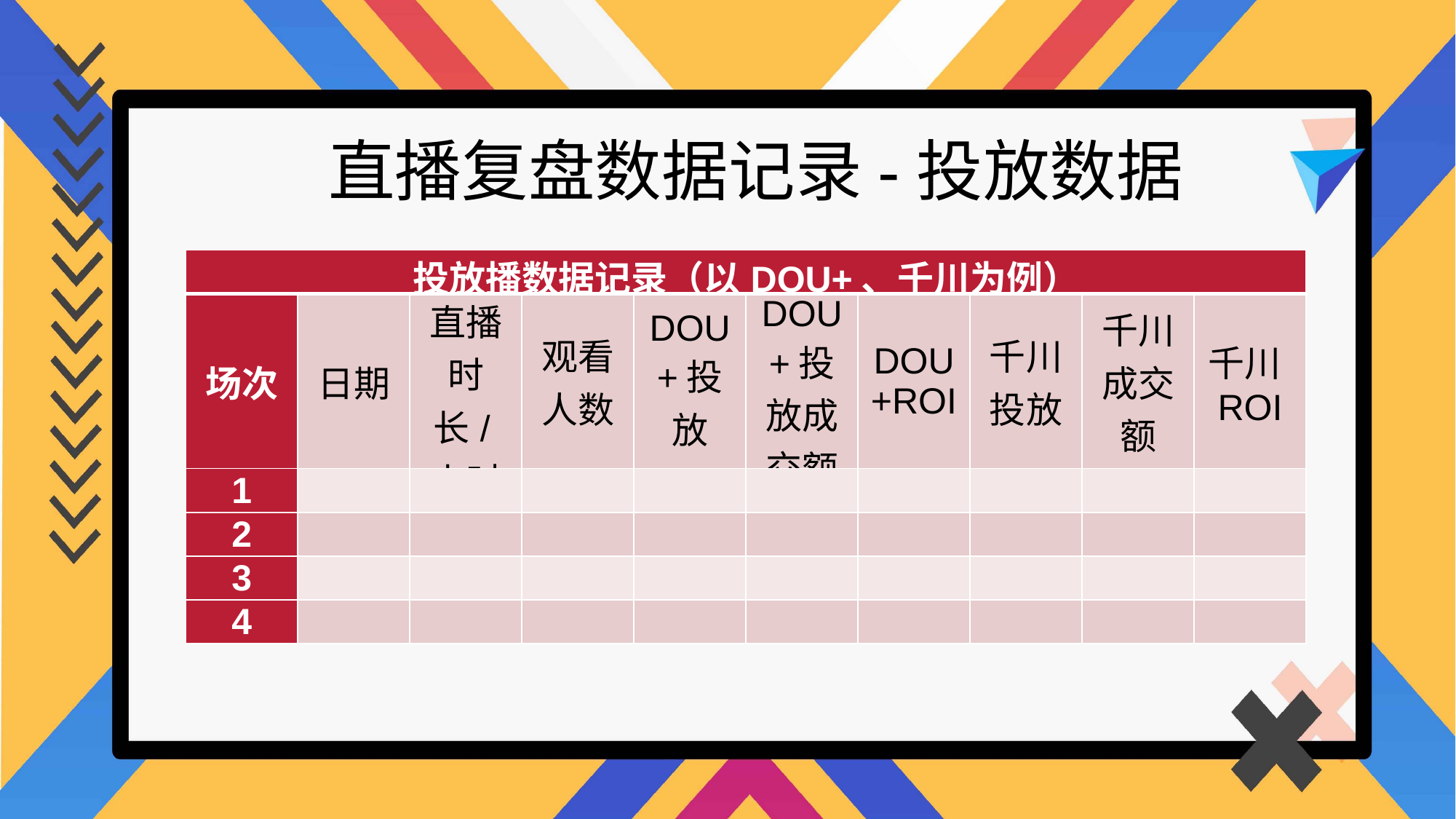

直播复盘数据记录-投放数据
| 投放播数据记录（以DOU+、千川为例） |  |  |  |  |  |  |  |  |  |
| --- | --- | --- | --- | --- | --- | --- | --- | --- | --- |
| 场次 | 日期 | 直播时长/小时 | 观看人数 | DOU +投放 | DOU +投放成交额 | DOU +ROI | 千川投放 | 千川成交额 | 千川ROI |
| 1 |  |  |  |  |  |  |  |  |  |
| 2 |  |  |  |  |  |  |  |  |  |
| 3 |  |  |  |  |  |  |  |  |  |
| 4 |  |  |  |  |  |  |  |  |  |